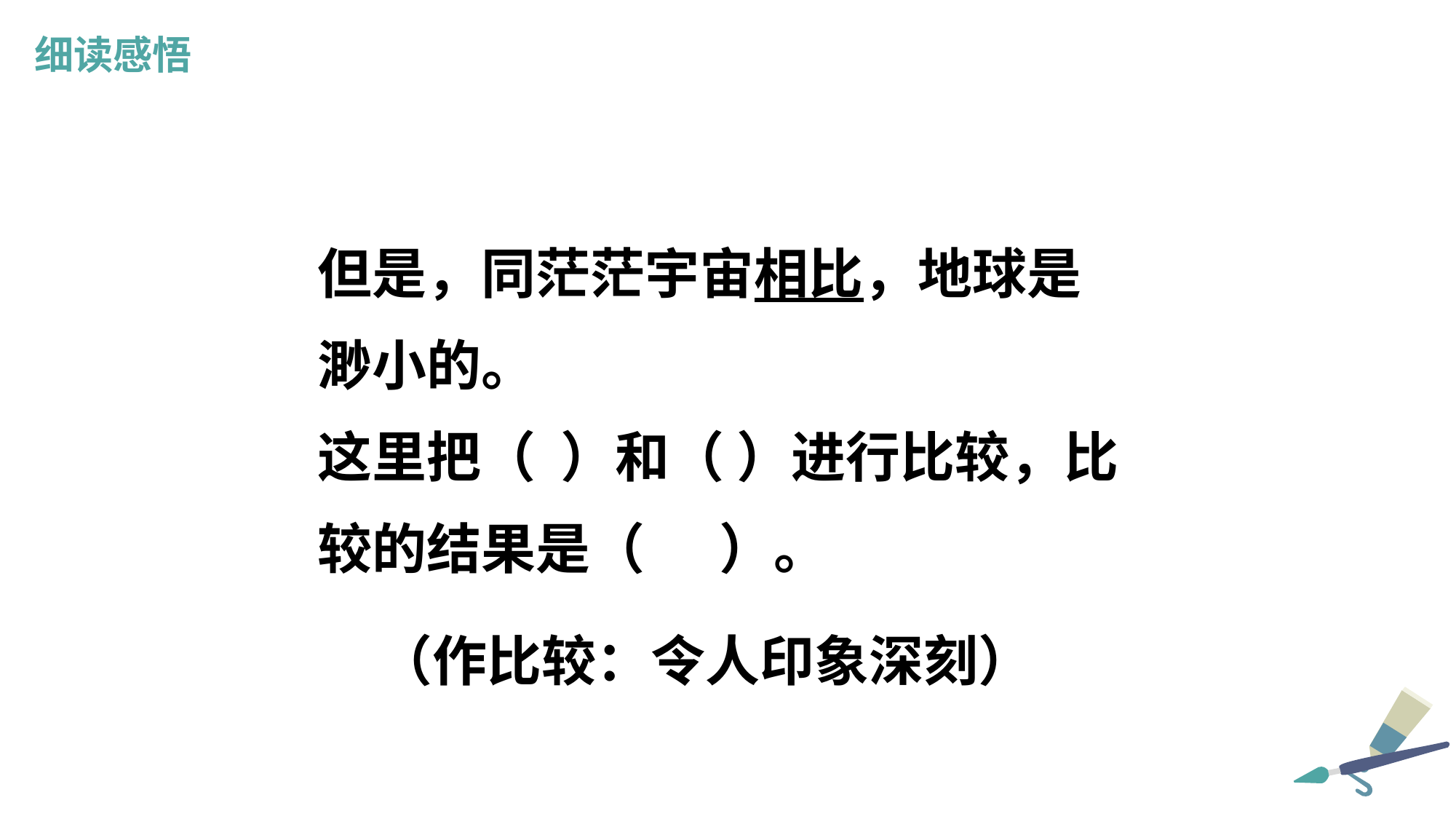

细读感悟
但是，同茫茫宇宙相比，地球是渺小的。
这里把（  ）和（ ）进行比较，比较的结果是（      ）。
（作比较：令人印象深刻）